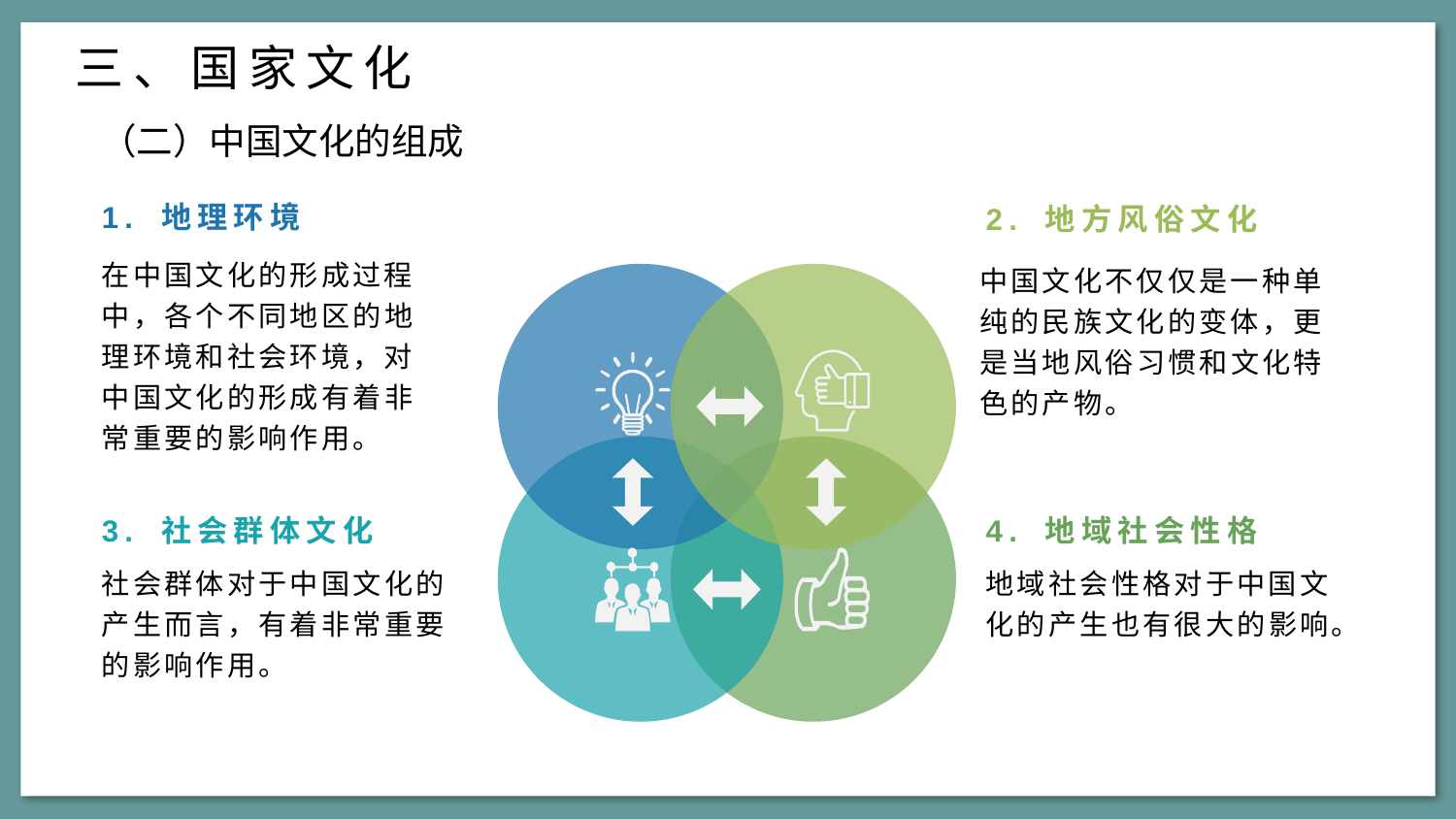

三、国家文化
（二）中国文化的组成
1. 地理环境
2. 地方风俗文化
在中国文化的形成过程中，各个不同地区的地理环境和社会环境，对中国文化的形成有着非常重要的影响作用。
中国文化不仅仅是一种单纯的民族文化的变体，更是当地风俗习惯和文化特色的产物。

3. 社会群体文化
4. 地域社会性格

社会群体对于中国文化的产生而言，有着非常重要的影响作用。
地域社会性格对于中国文化的产生也有很大的影响。